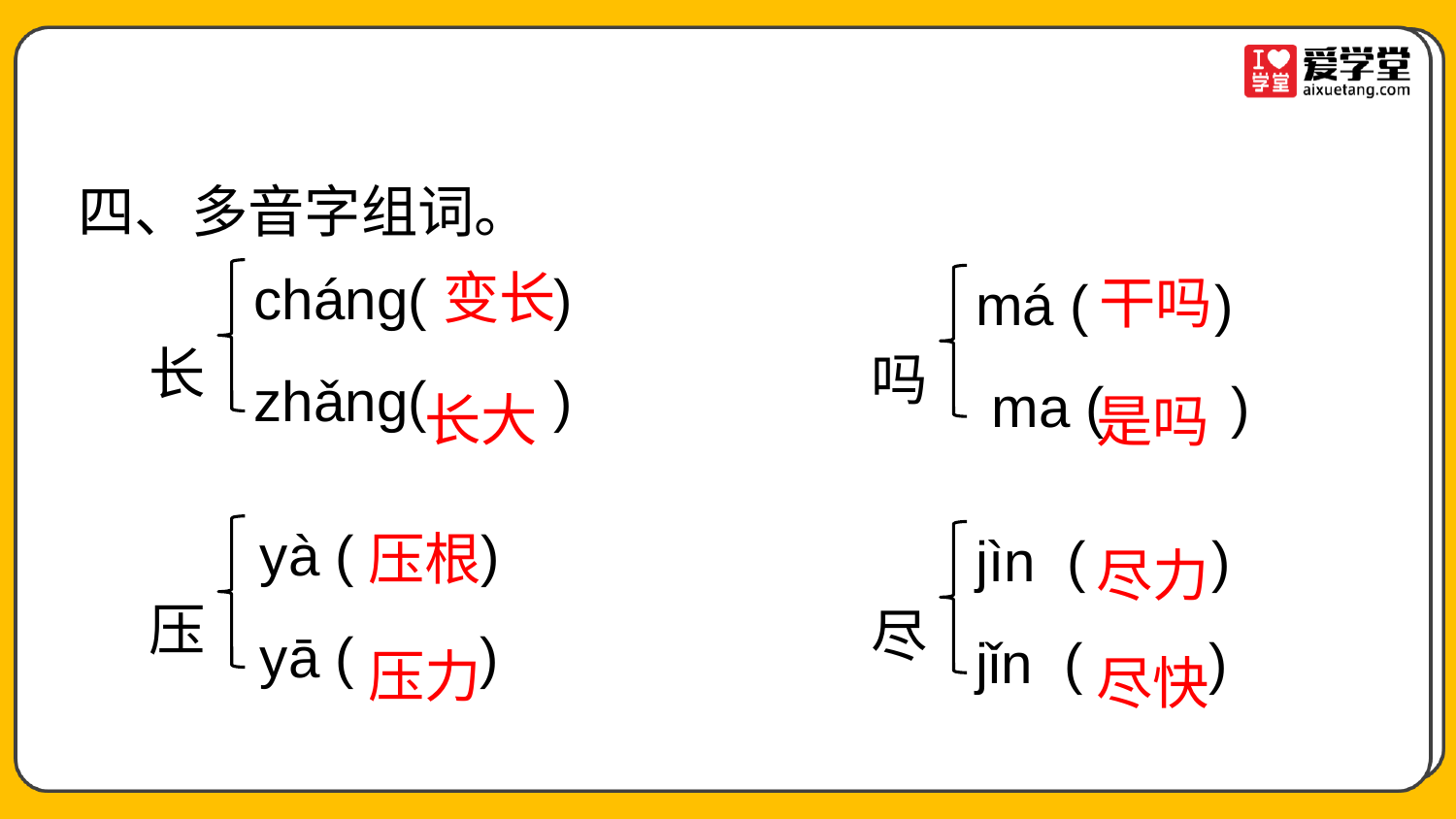

四、多音字组词。
变长
cháng(        )
zhǎng(        )

长
干吗
má (        )
 ma (        )

吗
长大
是吗
yà (        )
yā (        )

压
压根
jìn  (        )
jǐn  (        )

尽
尽力
压力
尽快